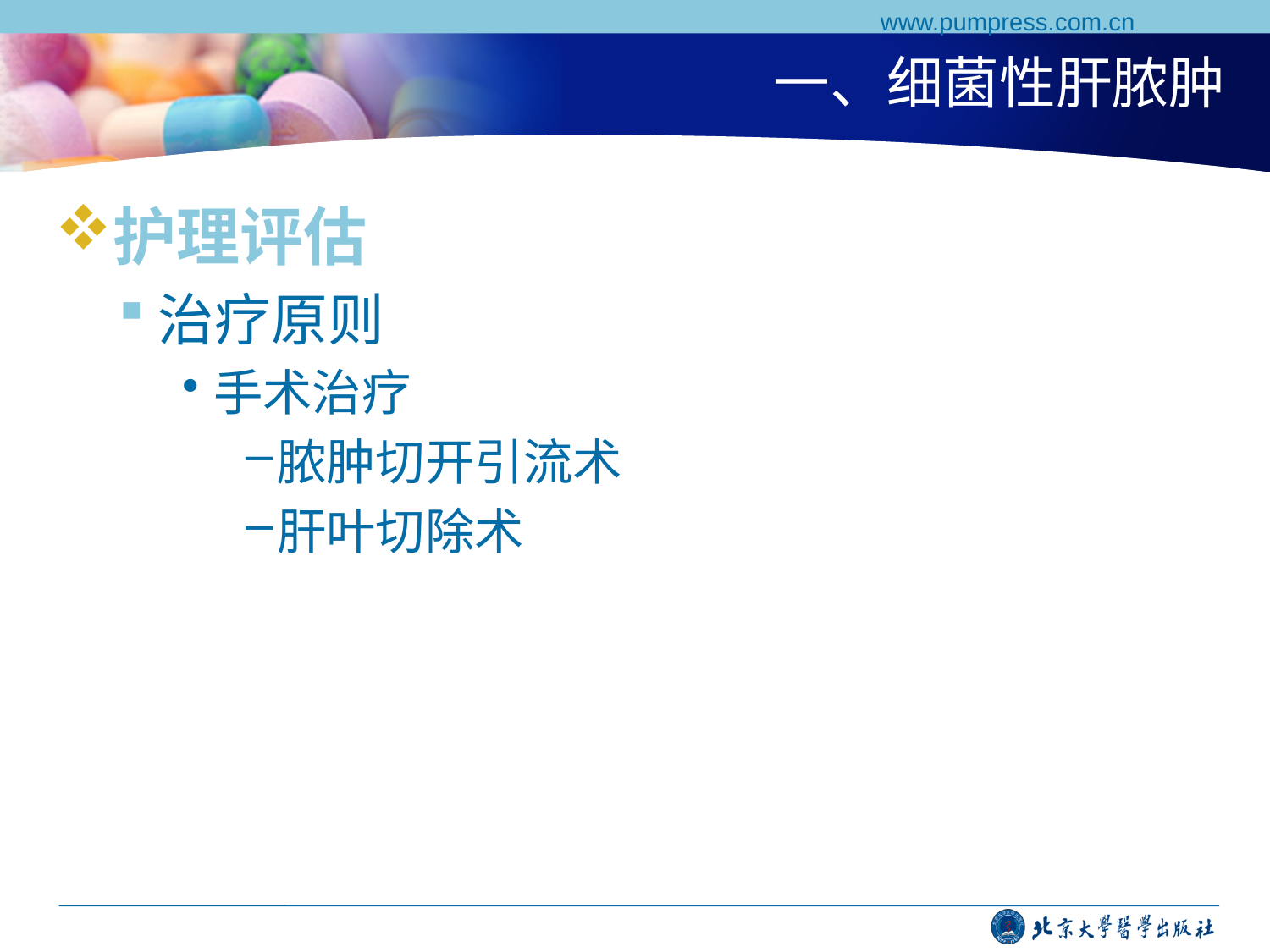

www.pumpress.com.cn
# 一、细菌性肝脓肿
护理评估
治疗原则
手术治疗
脓肿切开引流术
肝叶切除术